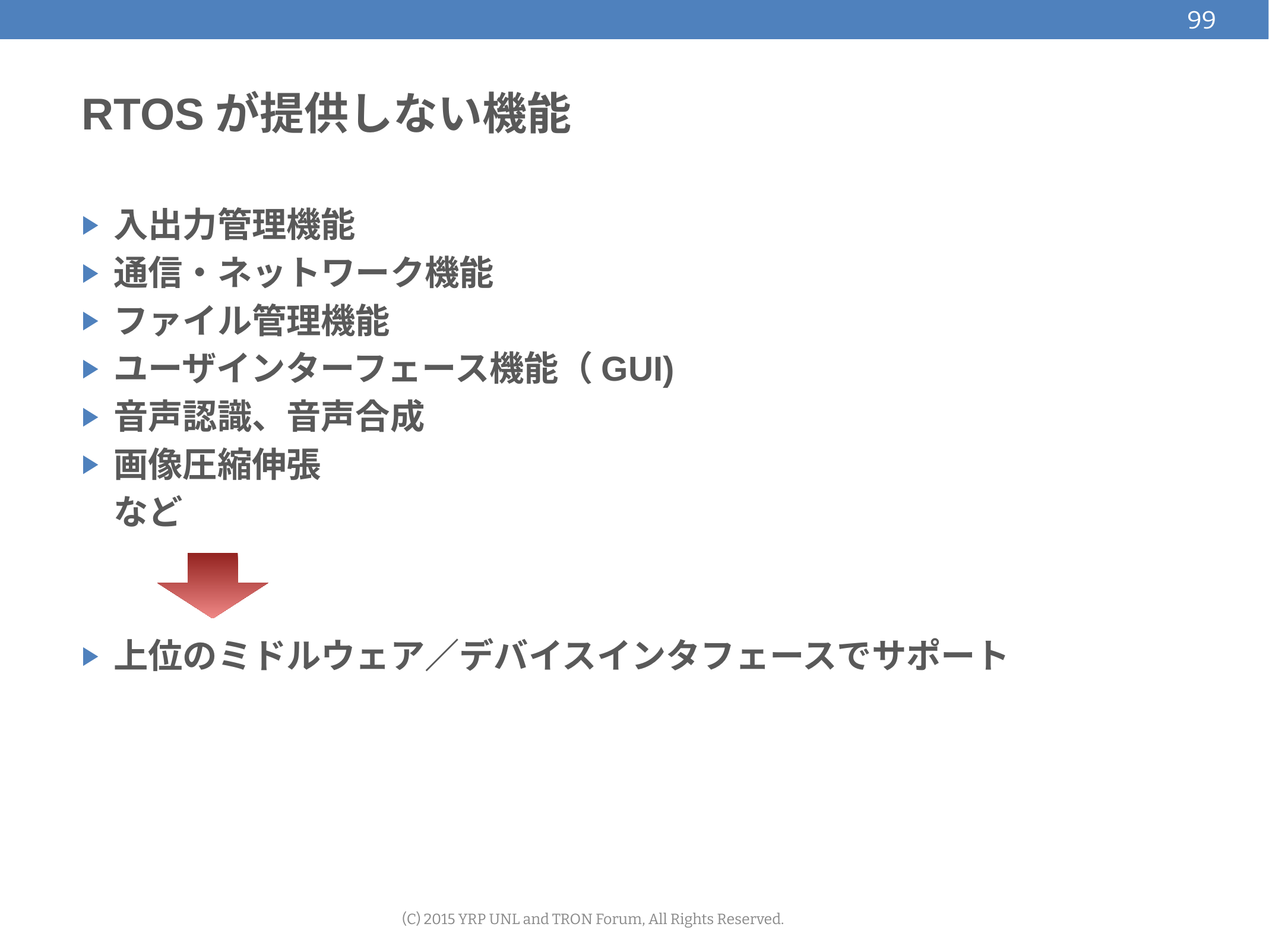

99
# RTOSが提供しない機能
入出力管理機能
通信・ネットワーク機能
ファイル管理機能
ユーザインターフェース機能（GUI)
音声認識、音声合成
画像圧縮伸張
	など

上位のミドルウェア／デバイスインタフェースでサポート

(C) 2015 YRP UNL and TRON Forum, All Rights Reserved.